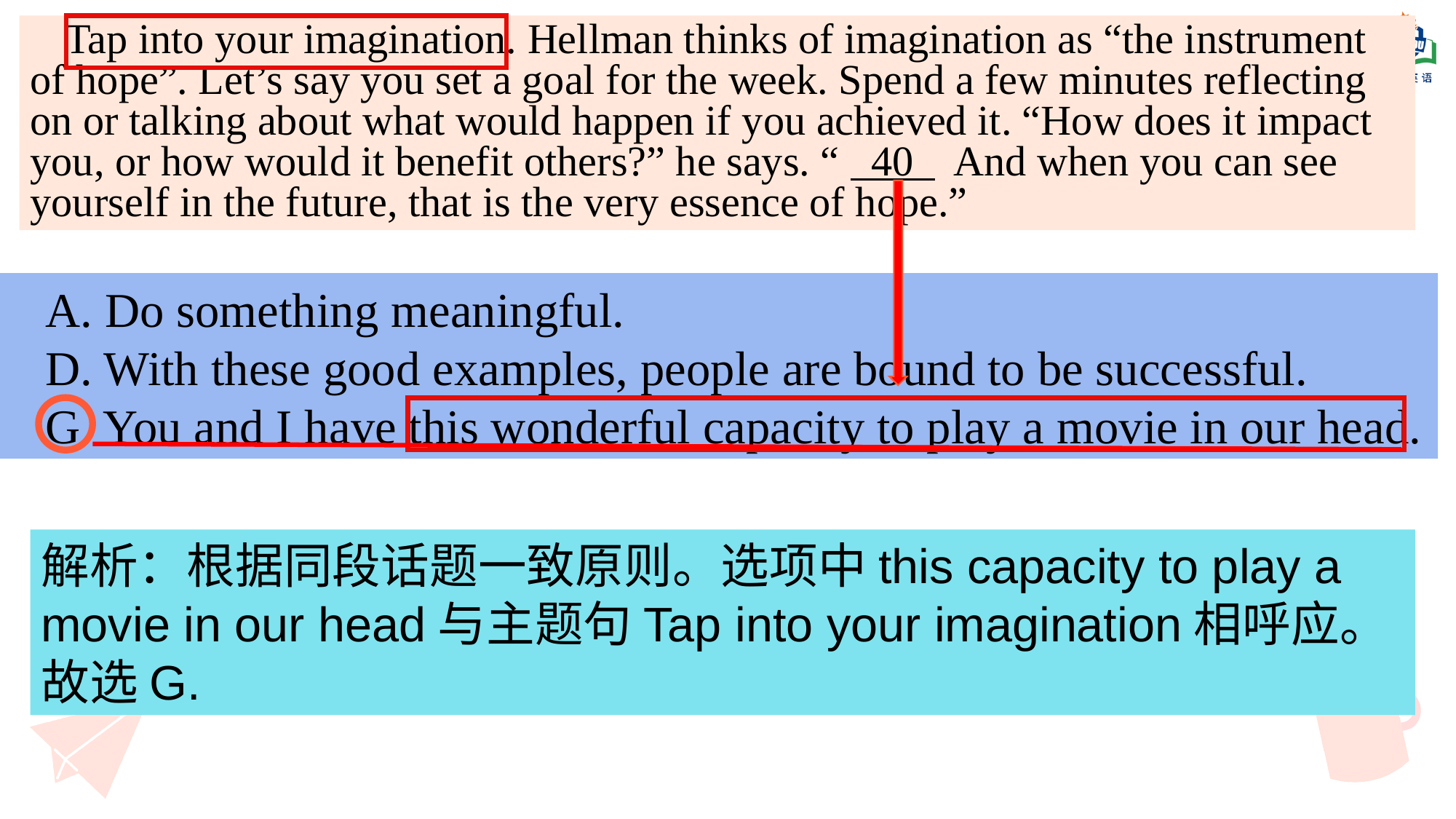

Tap into your imagination. Hellman thinks of imagination as “the instrument of hope”. Let’s say you set a goal for the week. Spend a few minutes reflecting on or talking about what would happen if you achieved it. “How does it impact you, or how would it benefit others?” he says. “   40    And when you can see yourself in the future, that is the very essence of hope.”

A. Do something meaningful.
D. With these good examples, people are bound to be successful.
G. You and I have this wonderful capacity to play a movie in our head.

解析：根据同段话题一致原则。选项中this capacity to play a movie in our head与主题句Tap into your imagination相呼应。故选G.